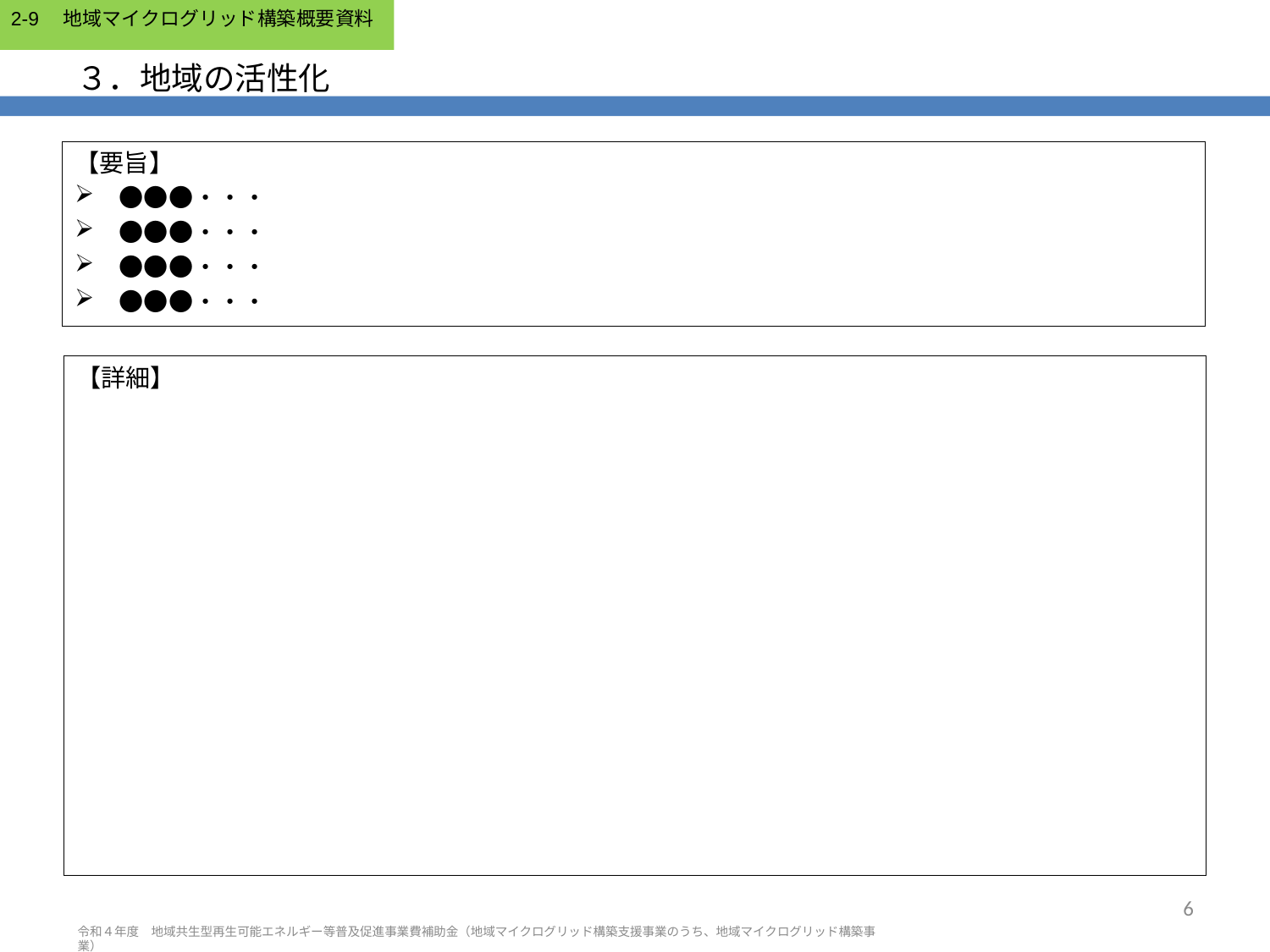

# ３．地域の活性化
【要旨】
　●●●・・・
　●●●・・・
　●●●・・・
　●●●・・・
【詳細】

6